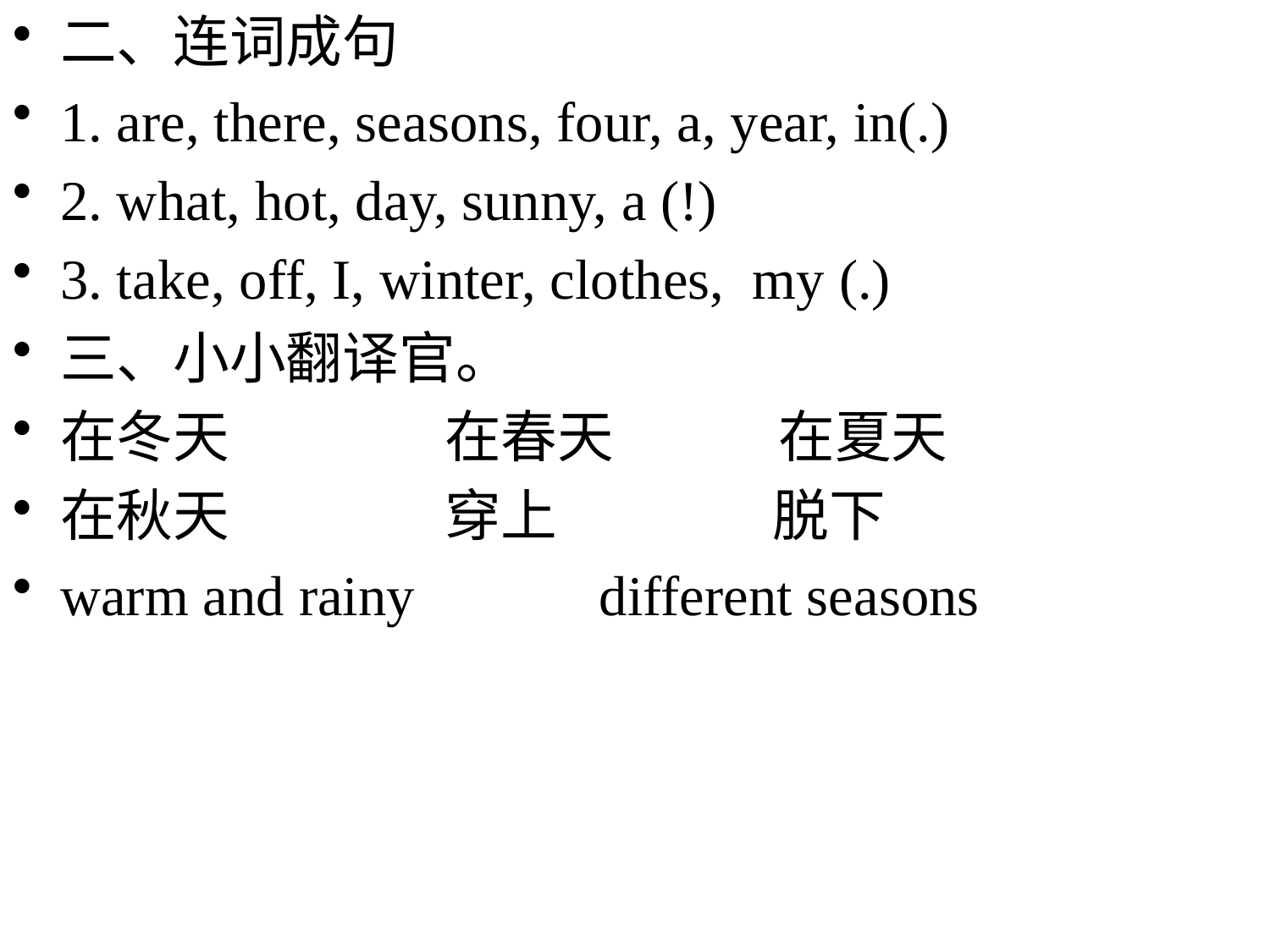

二、连词成句
1. are, there, seasons, four, a, year, in(.)
2. what, hot, day, sunny, a (!)
3. take, off, I, winter, clothes,  my (.)
三、小小翻译官。
在冬天                 在春天             在夏天
在秋天                 穿上                 脱下
warm and rainy             different seasons